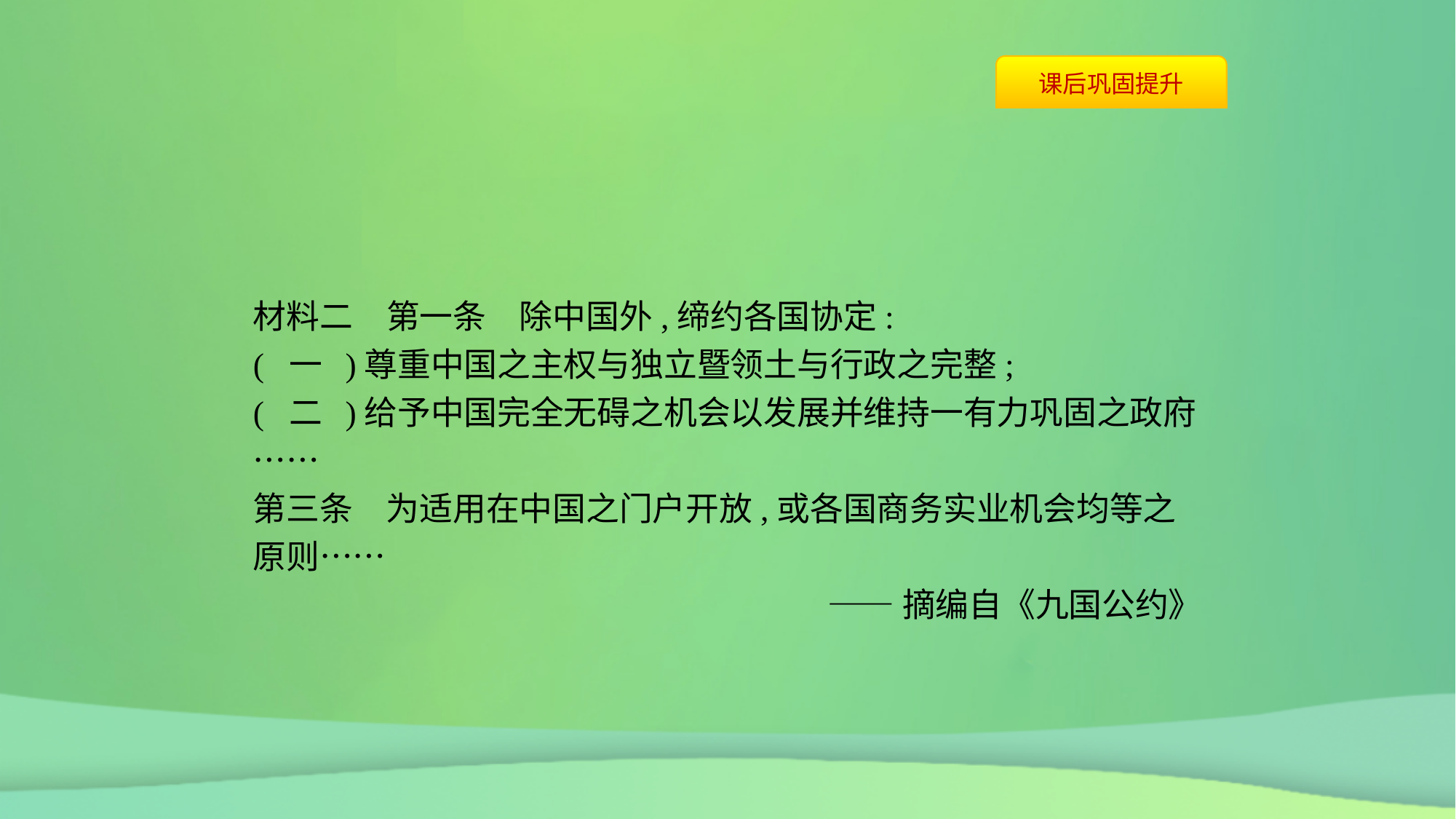

材料二　第一条　除中国外,缔约各国协定:
(  一  )尊重中国之主权与独立暨领土与行政之完整;
(  二  )给予中国完全无碍之机会以发展并维持一有力巩固之政府……
第三条　为适用在中国之门户开放,或各国商务实业机会均等之原则……
——摘编自《九国公约》